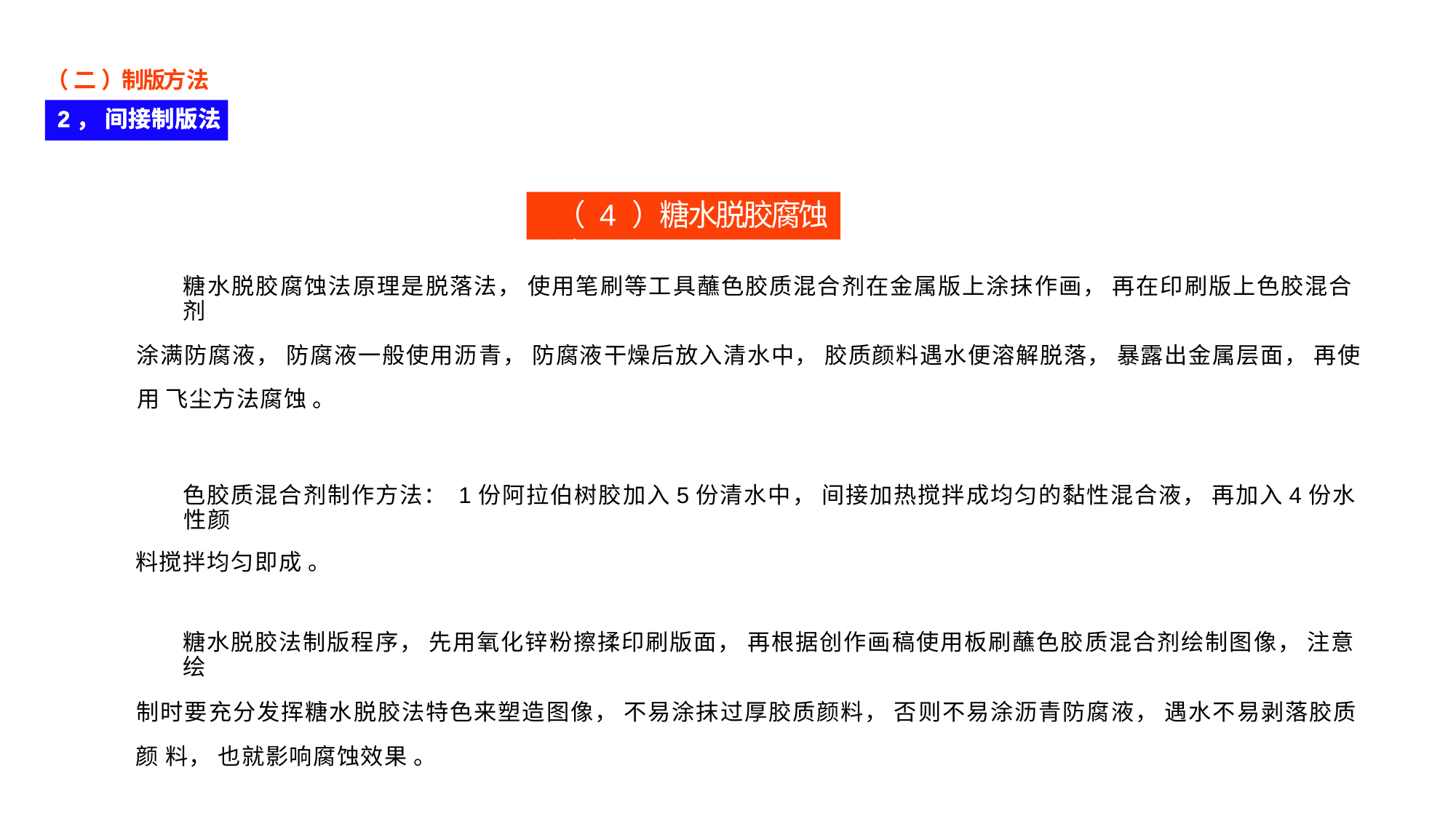

（ 二 ）制版方法

2， 间接制版法

（ 4 ）糖水脱胶腐蚀法

糖水脱胶腐蚀法原理是脱落法， 使用笔刷等工具蘸色胶质混合剂在金属版上涂抹作画， 再在印刷版上色胶混合剂
涂满防腐液， 防腐液一般使用沥青， 防腐液干燥后放入清水中， 胶质颜料遇水便溶解脱落， 暴露出金属层面， 再使用 飞尘方法腐蚀 。

色胶质混合剂制作方法： 1份阿拉伯树胶加入5份清水中， 间接加热搅拌成均匀的黏性混合液， 再加入4份水性颜
料搅拌均匀即成 。

糖水脱胶法制版程序， 先用氧化锌粉擦揉印刷版面， 再根据创作画稿使用板刷蘸色胶质混合剂绘制图像， 注意绘
制时要充分发挥糖水脱胶法特色来塑造图像， 不易涂抹过厚胶质颜料， 否则不易涂沥青防腐液， 遇水不易剥落胶质颜 料， 也就影响腐蚀效果 。